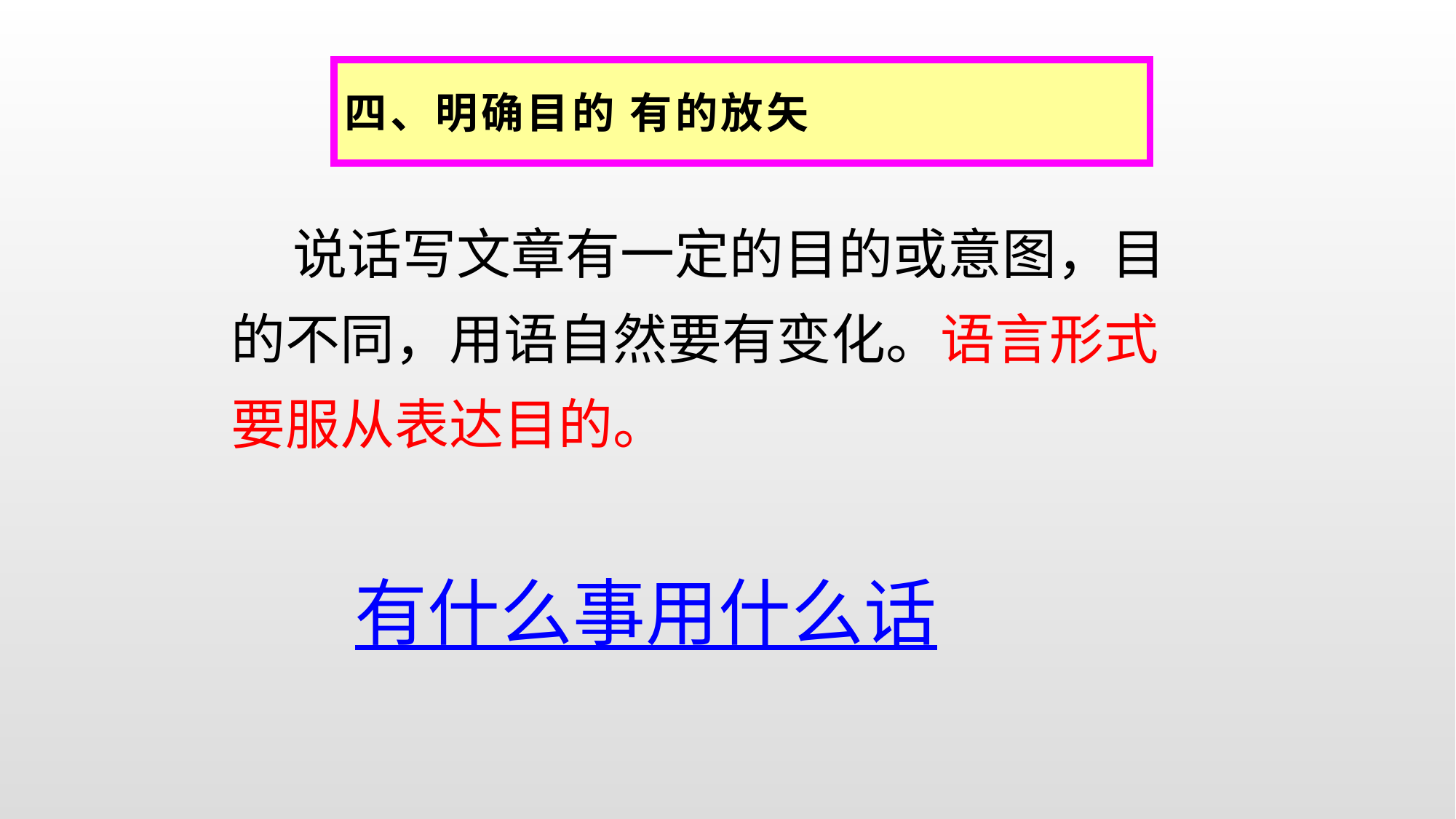

四、明确目的 有的放矢
    说话写文章有一定的目的或意图，目的不同，用语自然要有变化。语言形式要服从表达目的。

        有什么事用什么话